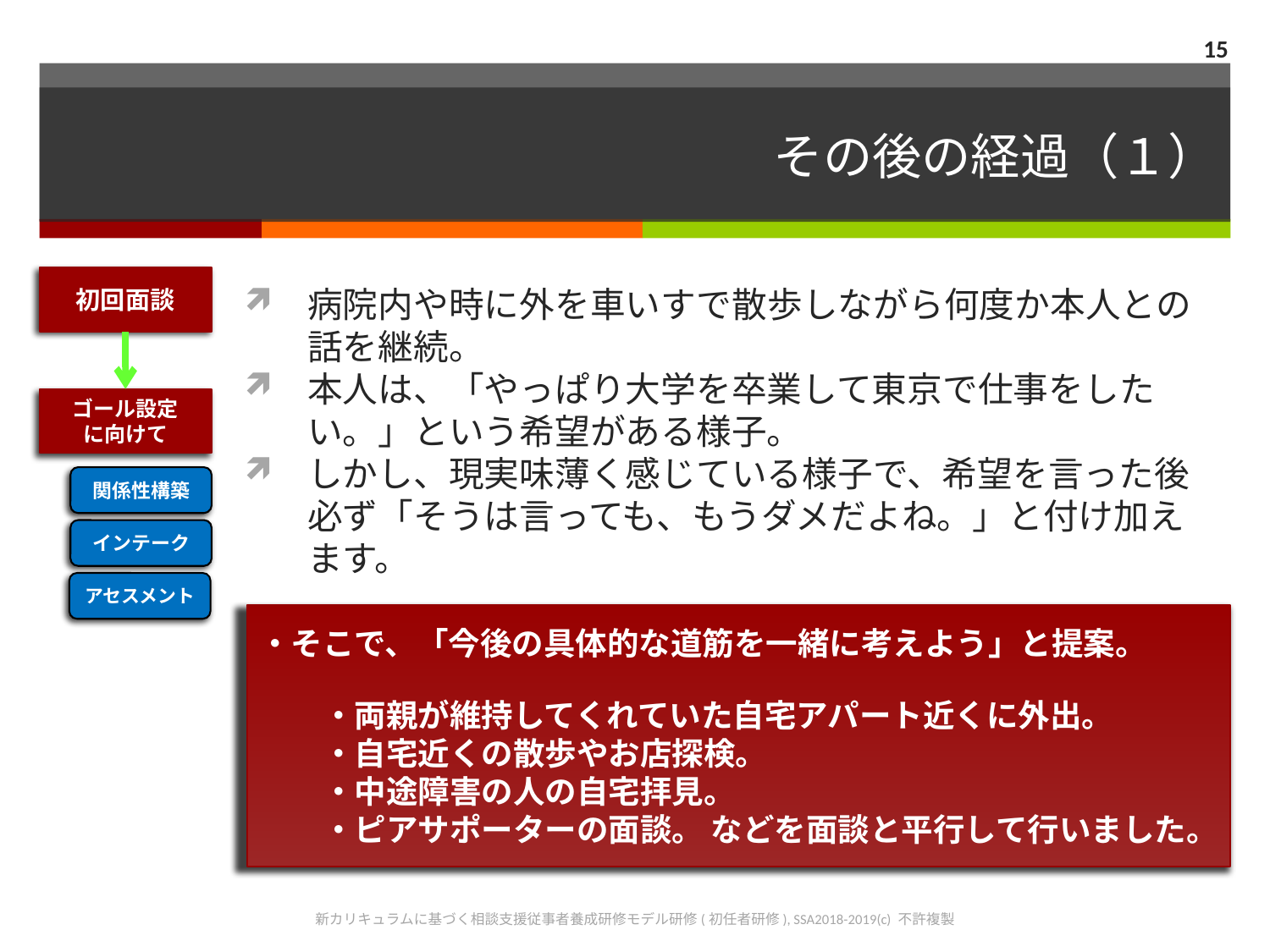

15
# その後の経過（１）
初回面談
病院内や時に外を車いすで散歩しながら何度か本人との話を継続。
本人は、「やっぱり大学を卒業して東京で仕事をしたい。」という希望がある様子。
しかし、現実味薄く感じている様子で、希望を言った後必ず「そうは言っても、もうダメだよね。」と付け加えます。
ゴール設定
に向けて
関係性構築
インテーク
アセスメント
・そこで、「今後の具体的な道筋を一緒に考えよう」と提案。

　　・両親が維持してくれていた自宅アパート近くに外出。
　　・自宅近くの散歩やお店探検。
　　・中途障害の人の自宅拝見。
　　・ピアサポーターの面談。 などを面談と平行して行いました。
新カリキュラムに基づく相談支援従事者養成研修モデル研修(初任者研修), SSA2018-2019(c) 不許複製